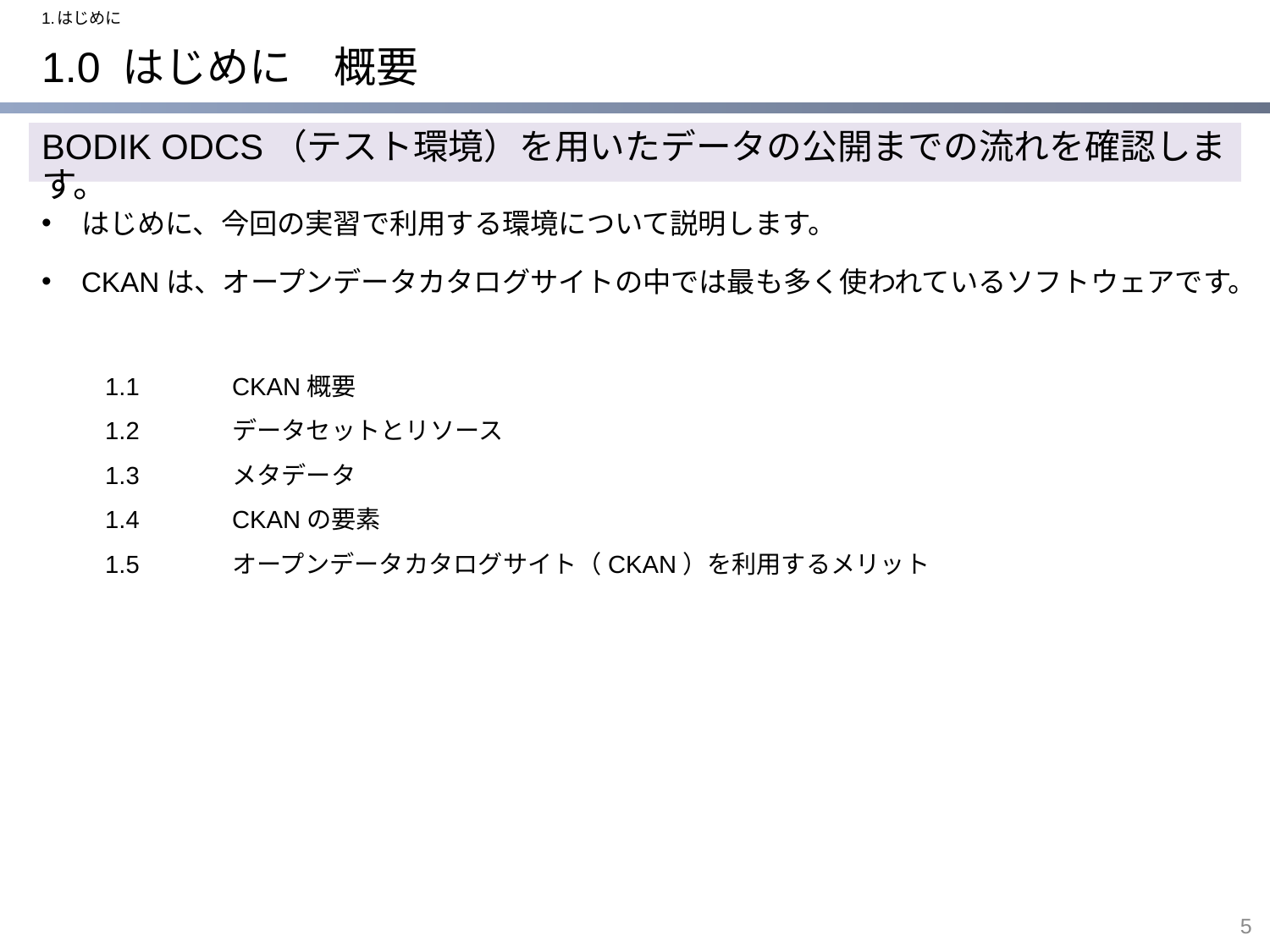

1.はじめに
# 1.0 はじめに　概要
BODIK ODCS（テスト環境）を用いたデータの公開までの流れを確認します。
はじめに、今回の実習で利用する環境について説明します。
CKANは、オープンデータカタログサイトの中では最も多く使われているソフトウェアです。

1.1	CKAN概要
1.2	データセットとリソース
1.3	メタデータ
1.4	CKANの要素
1.5	オープンデータカタログサイト（CKAN）を利用するメリット